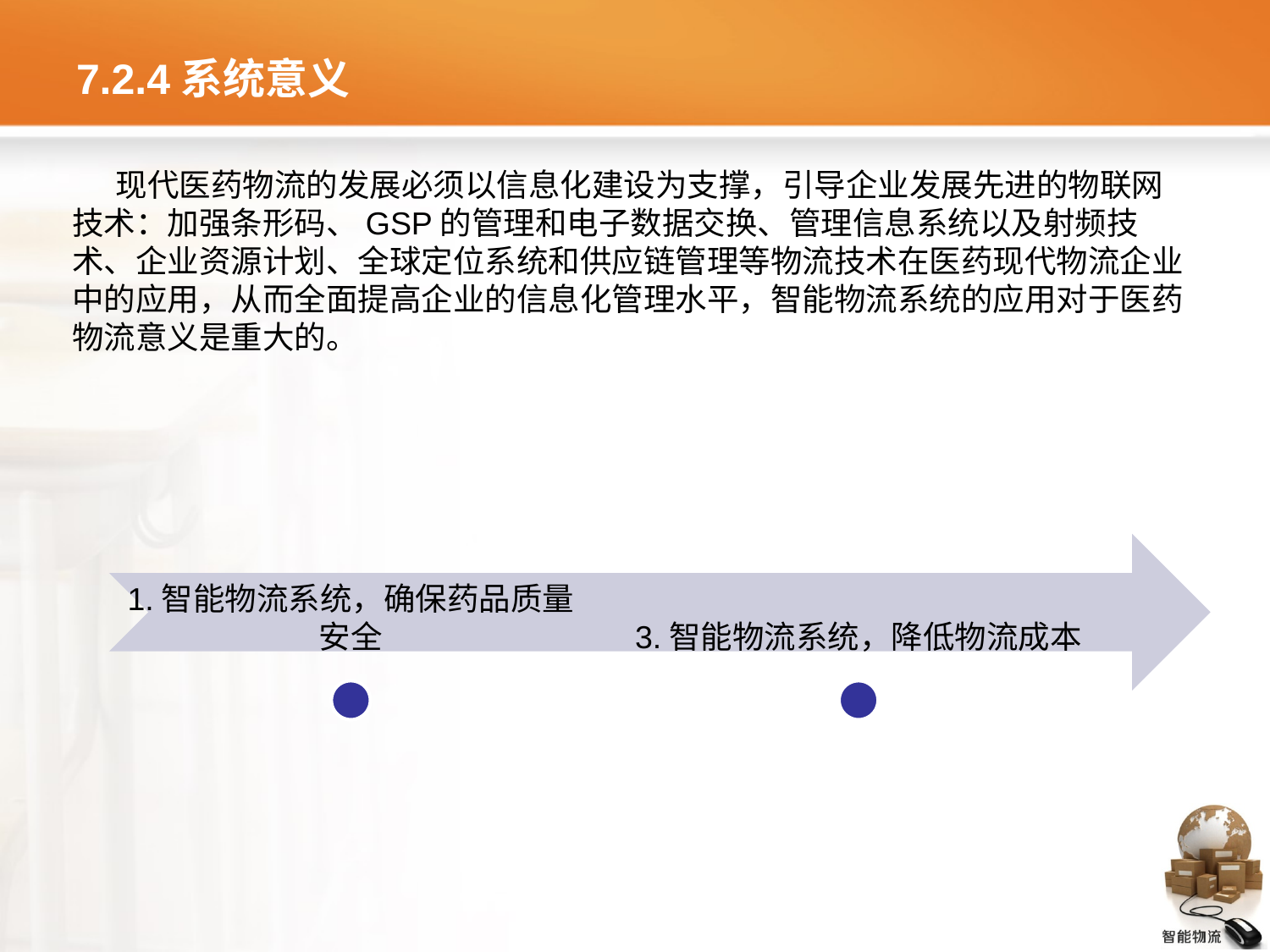

# 7.2.4系统意义
     现代医药物流的发展必须以信息化建设为支撑，引导企业发展先进的物联网技术：加强条形码、GSP的管理和电子数据交换、管理信息系统以及射频技术、企业资源计划、全球定位系统和供应链管理等物流技术在医药现代物流企业中的应用，从而全面提高企业的信息化管理水平，智能物流系统的应用对于医药物流意义是重大的。

1.智能物流系统，确保药品质量安全
3.智能物流系统，降低物流成本